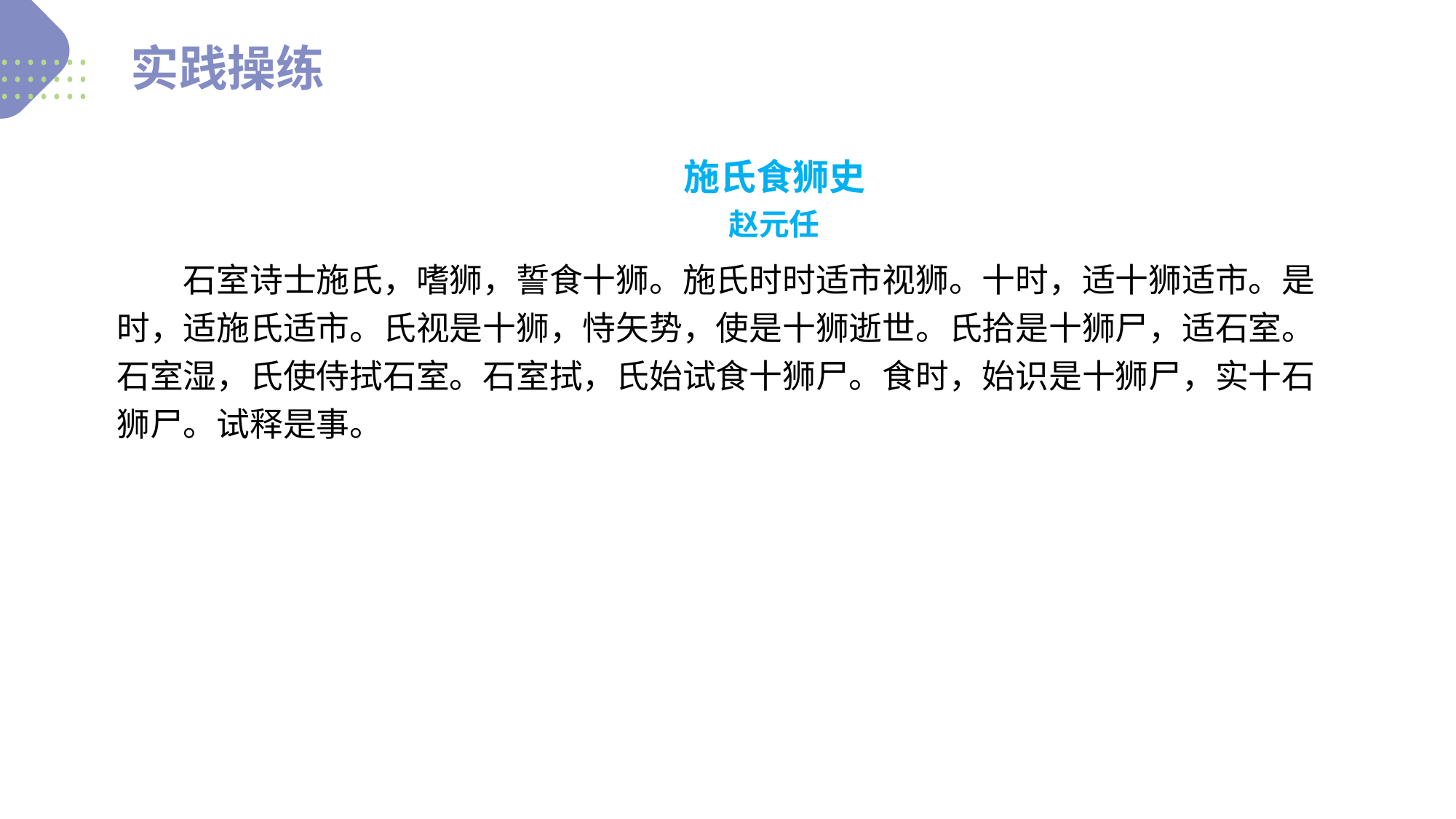

实践操练

施氏食狮史
赵元任
　　石室诗士施氏，嗜狮，誓食十狮。施氏时时适市视狮。十时，适十狮适市。是
时，适施氏适市。氏视是十狮，恃矢势，使是十狮逝世。氏拾是十狮尸，适石室。
石室湿，氏使侍拭石室。石室拭，氏始试食十狮尸。食时，始识是十狮尸，实十石
狮尸。试释是事。